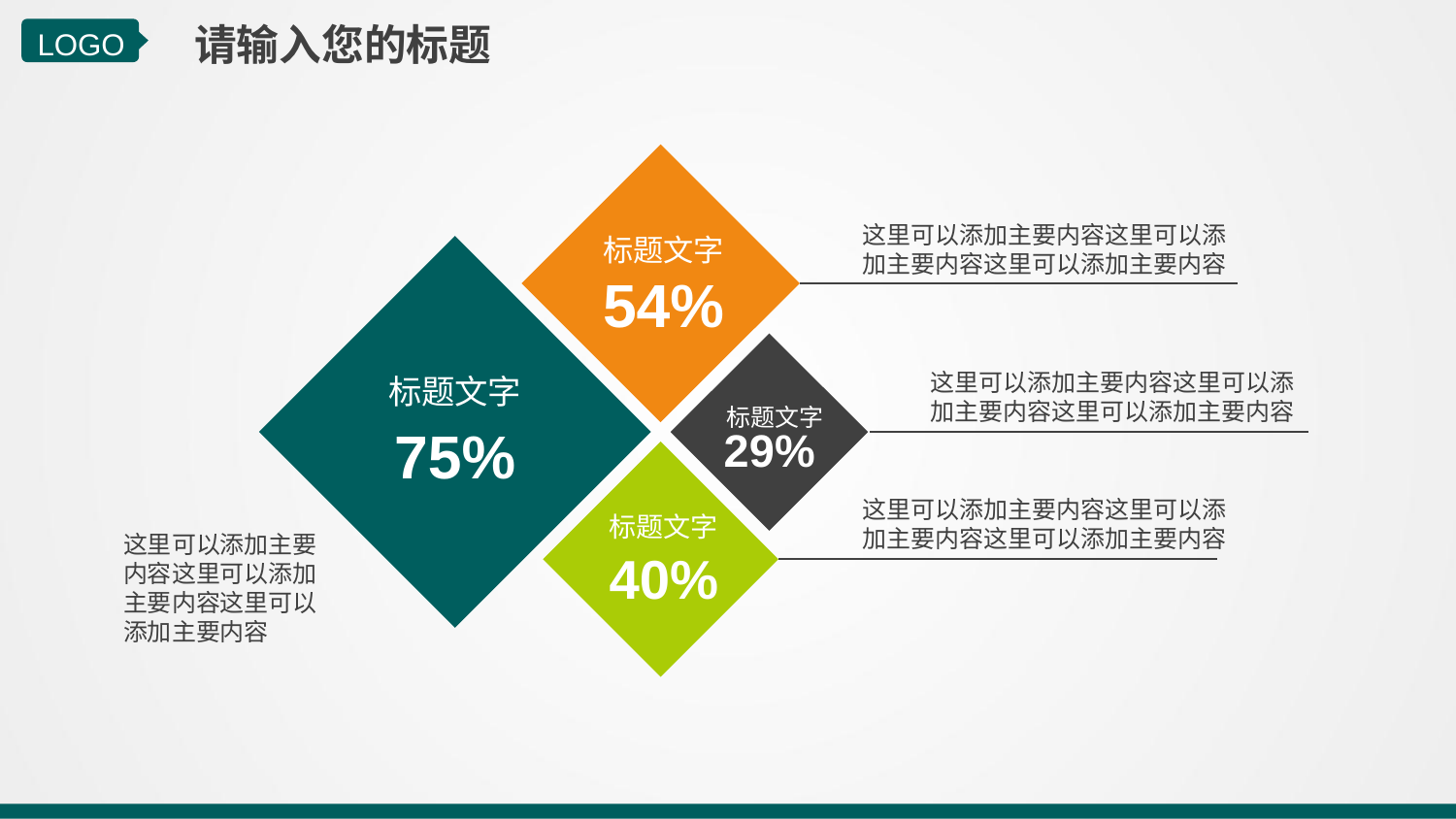

请输入您的标题
LOGO

这里可以添加主要内容这里可以添加主要内容这里可以添加主要内容
标题文字

54%

这里可以添加主要内容这里可以添加主要内容这里可以添加主要内容
标题文字
标题文字
75%
29%

这里可以添加主要内容这里可以添加主要内容这里可以添加主要内容
标题文字
这里可以添加主要内容这里可以添加主要内容这里可以添加主要内容
40%